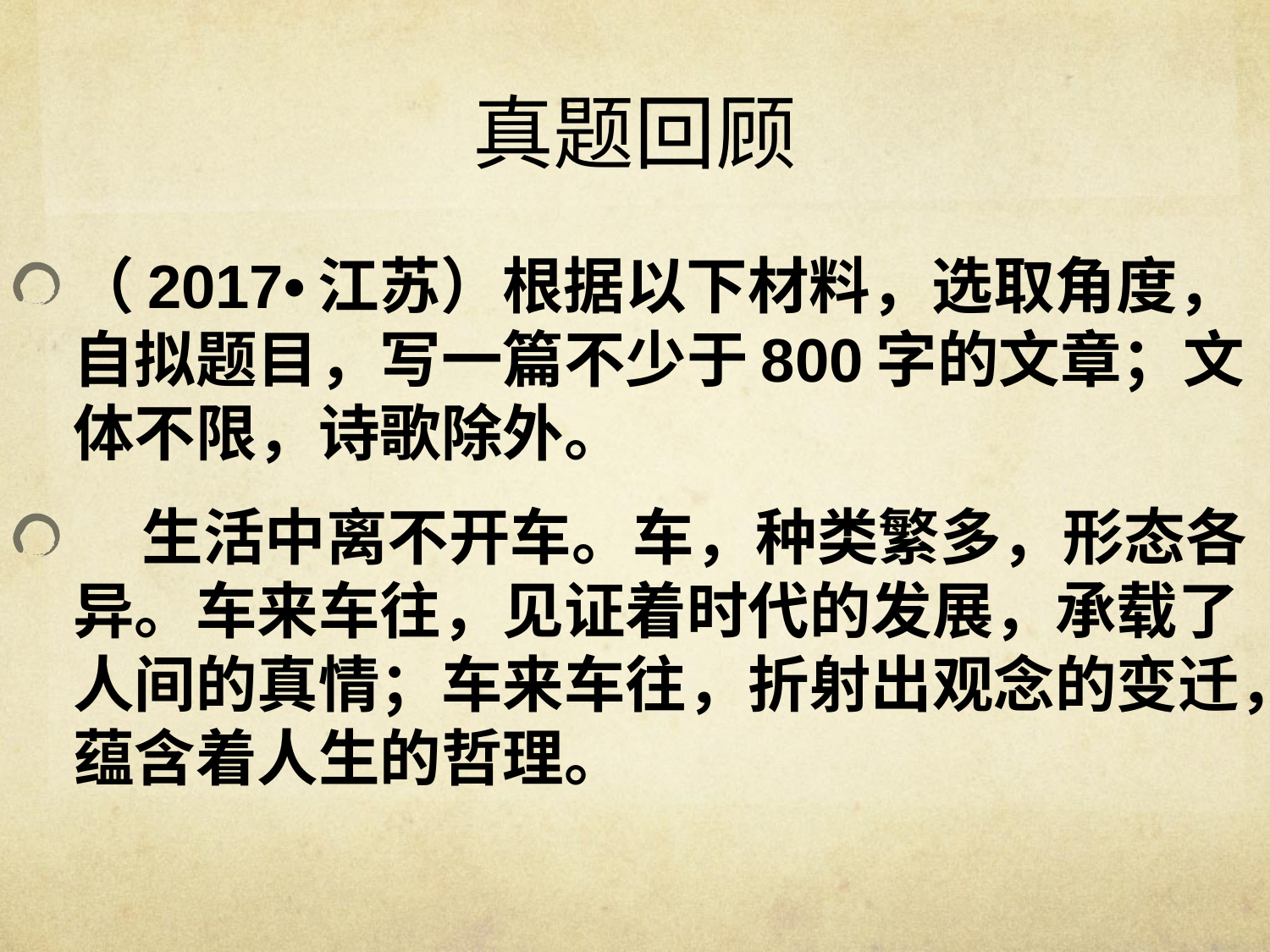

# 真题回顾
（2017•江苏）根据以下材料，选取角度，自拟题目，写一篇不少于800字的文章；文体不限，诗歌除外。
    生活中离不开车。车，种类繁多，形态各异。车来车往，见证着时代的发展，承载了人间的真情；车来车往，折射出观念的变迁，蕴含着人生的哲理。